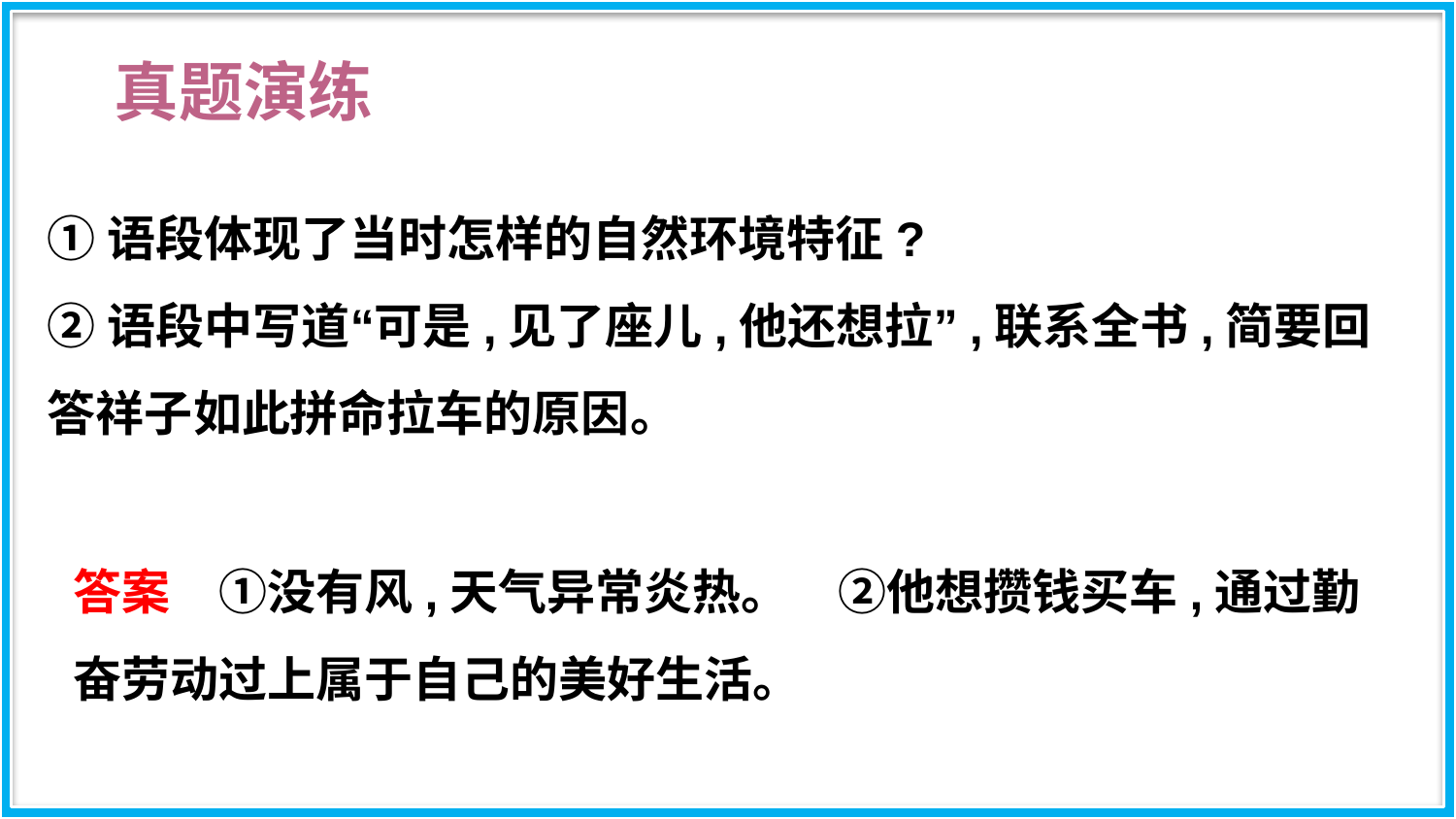

真题演练
①语段体现了当时怎样的自然环境特征?
②语段中写道“可是,见了座儿,他还想拉”,联系全书,简要回答祥子如此拼命拉车的原因。

答案　①没有风,天气异常炎热。　②他想攒钱买车,通过勤奋劳动过上属于自己的美好生活。